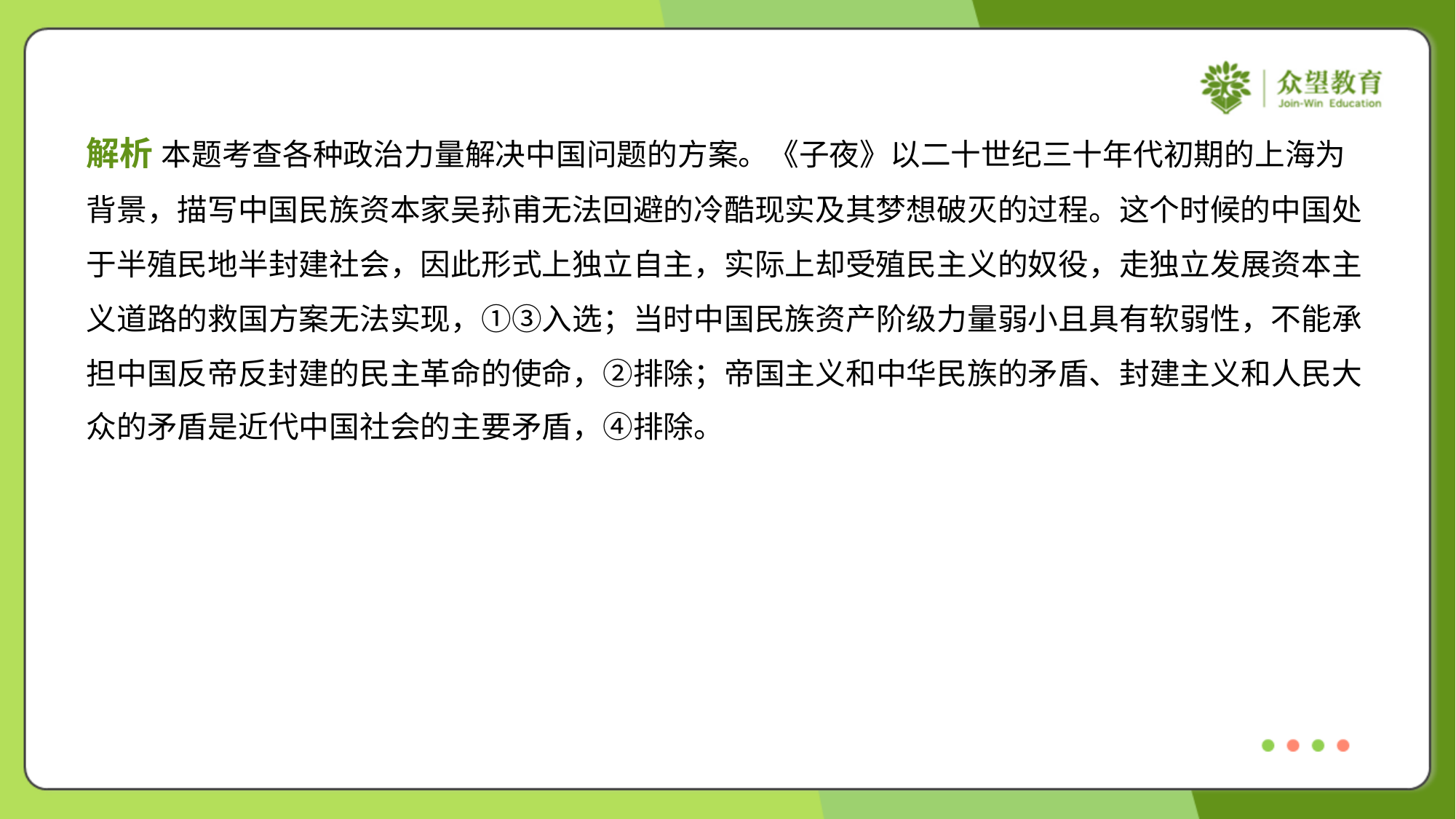

解析 本题考查各种政治力量解决中国问题的方案。《子夜》以二十世纪三十年代初期的上海为
背景，描写中国民族资本家吴荪甫无法回避的冷酷现实及其梦想破灭的过程。这个时候的中国处
于半殖民地半封建社会，因此形式上独立自主，实际上却受殖民主义的奴役，走独立发展资本主
义道路的救国方案无法实现，①③入选；当时中国民族资产阶级力量弱小且具有软弱性，不能承
担中国反帝反封建的民主革命的使命，②排除；帝国主义和中华民族的矛盾、封建主义和人民大
众的矛盾是近代中国社会的主要矛盾，④排除。